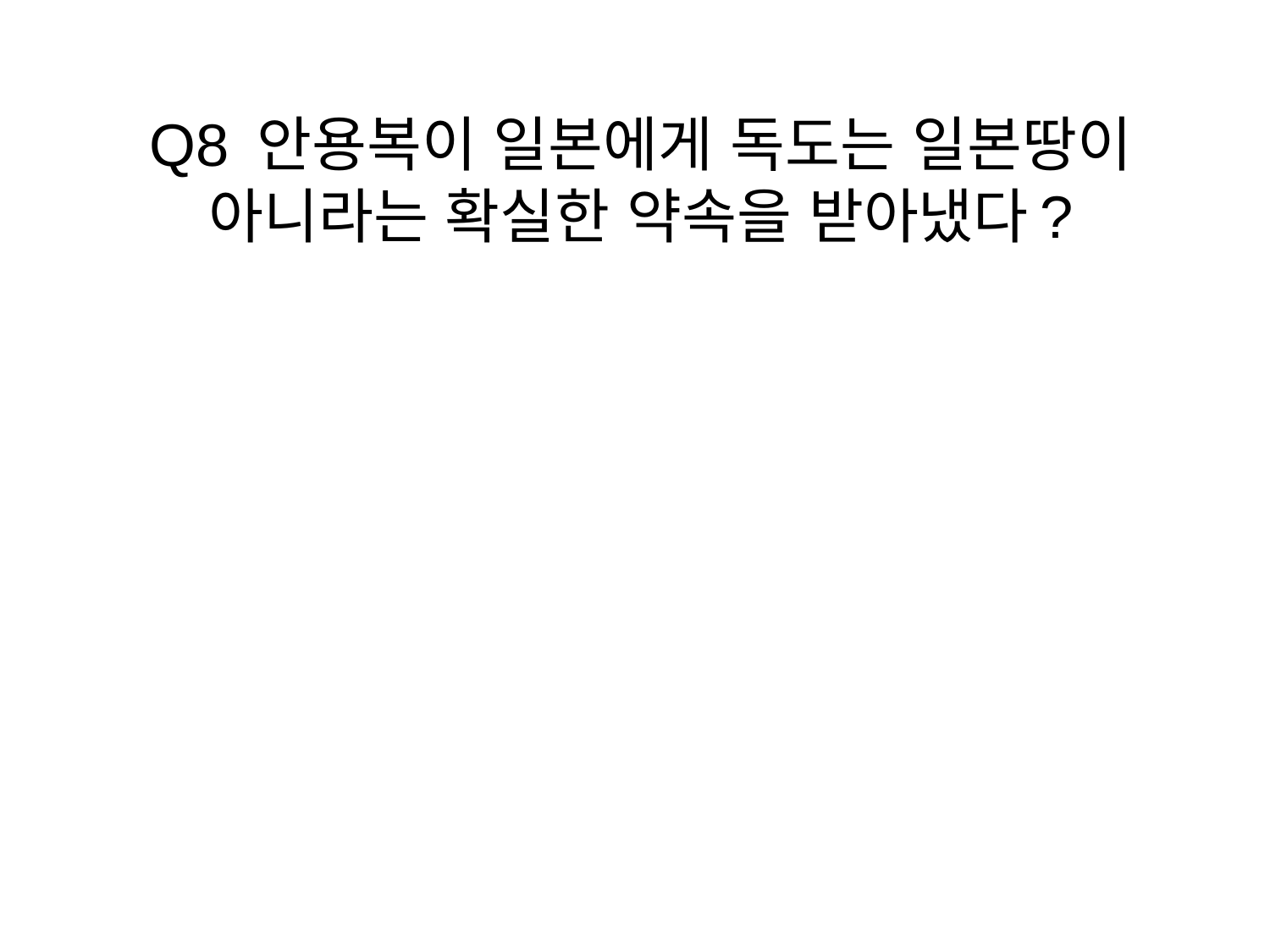

# Q8 안용복이 일본에게 독도는 일본땅이 아니라는 확실한 약속을 받아냈다?